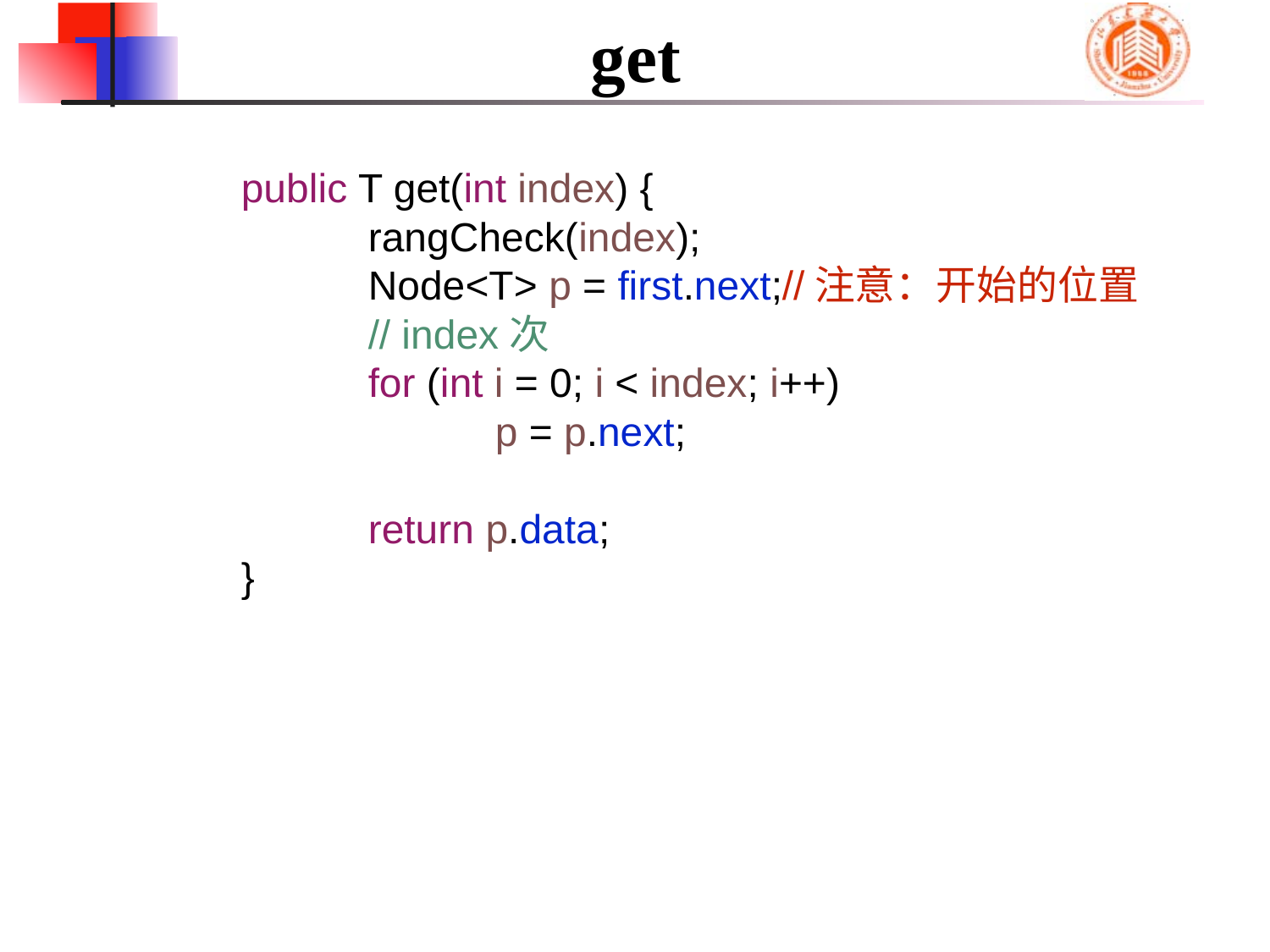

# get
	public T get(int index) {
		rangCheck(index);
		Node<T> p = first.next;//注意：开始的位置
		// index次
		for (int i = 0; i < index; i++)
			p = p.next;

		return p.data;
	}